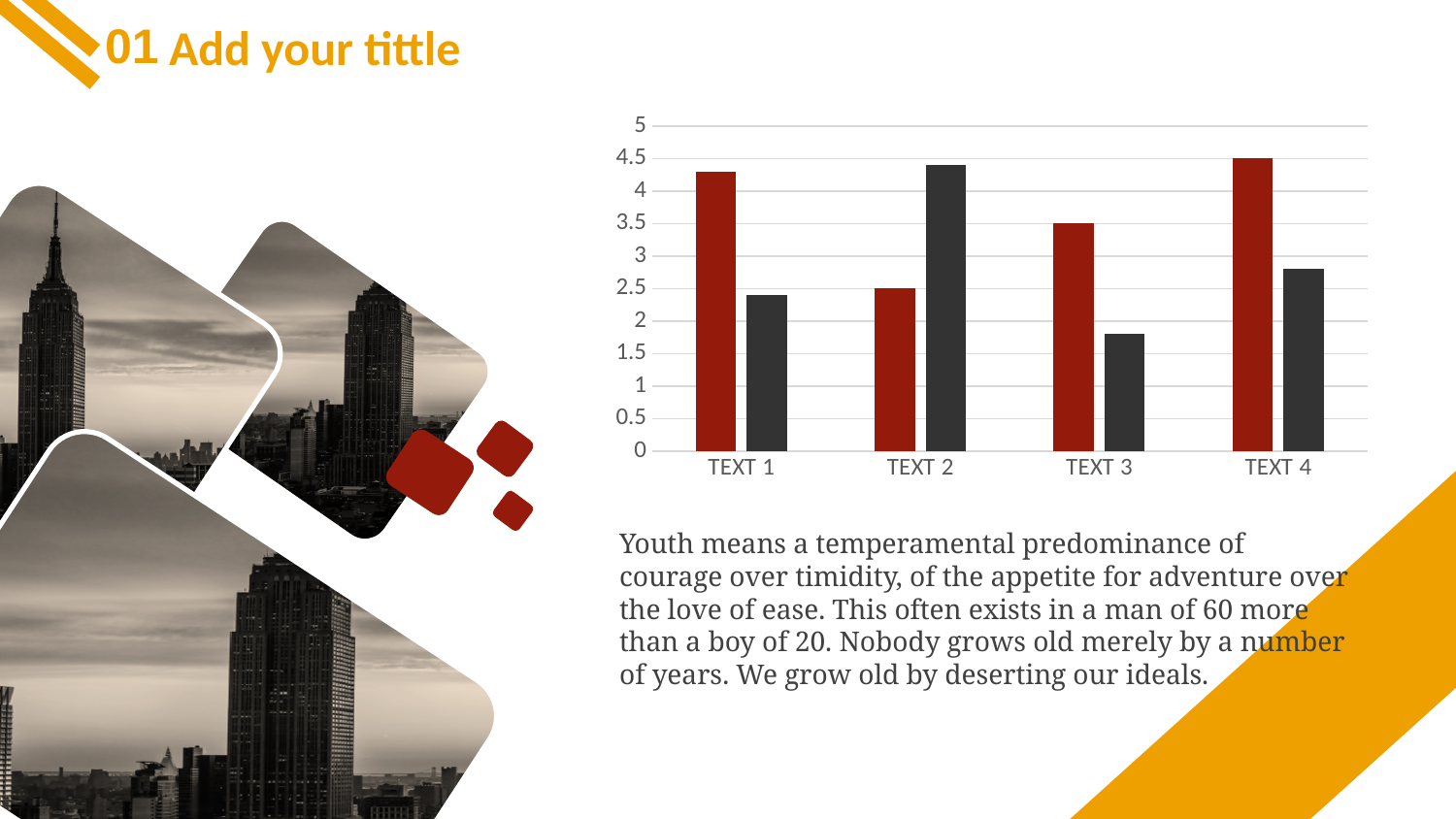

01
Add your tittle

### Chart

| Category | 系列 1 | 系列 2 |
|---|---|---|
| TEXT 1 | 4.3 | 2.4 |
| TEXT 2 | 2.5 | 4.4 |
| TEXT 3 | 3.5 | 1.8 |
| TEXT 4 | 4.5 | 2.8 |

Youth means a temperamental predominance of courage over timidity, of the appetite for adventure over the love of ease. This often exists in a man of 60 more than a boy of 20. Nobody grows old merely by a number of years. We grow old by deserting our ideals.